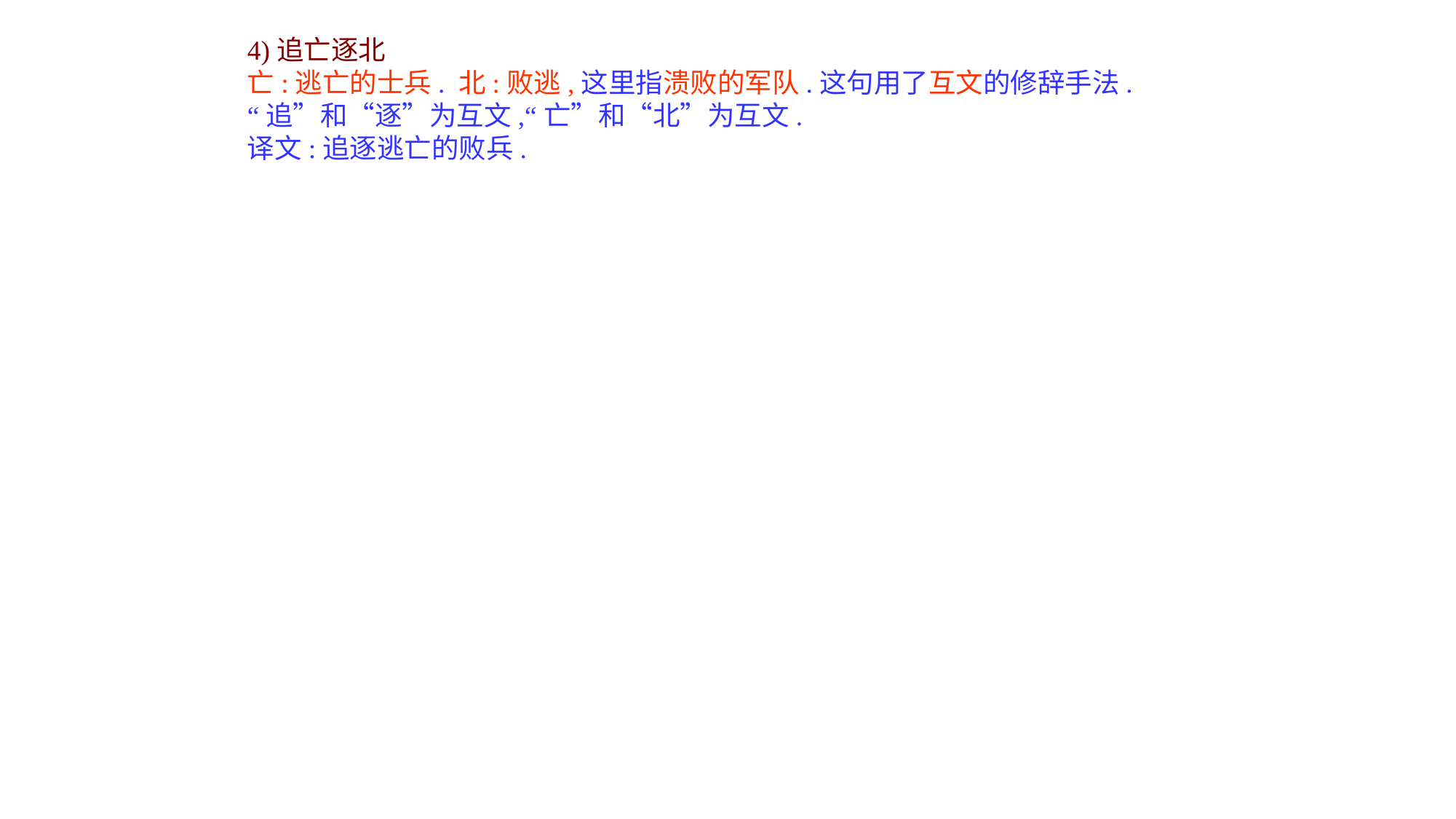

4)追亡逐北
亡:逃亡的士兵. 北:败逃,这里指溃败的军队.这句用了互文的修辞手法.“追”和“逐”为互文,“亡”和“北”为互文.
译文:追逐逃亡的败兵.